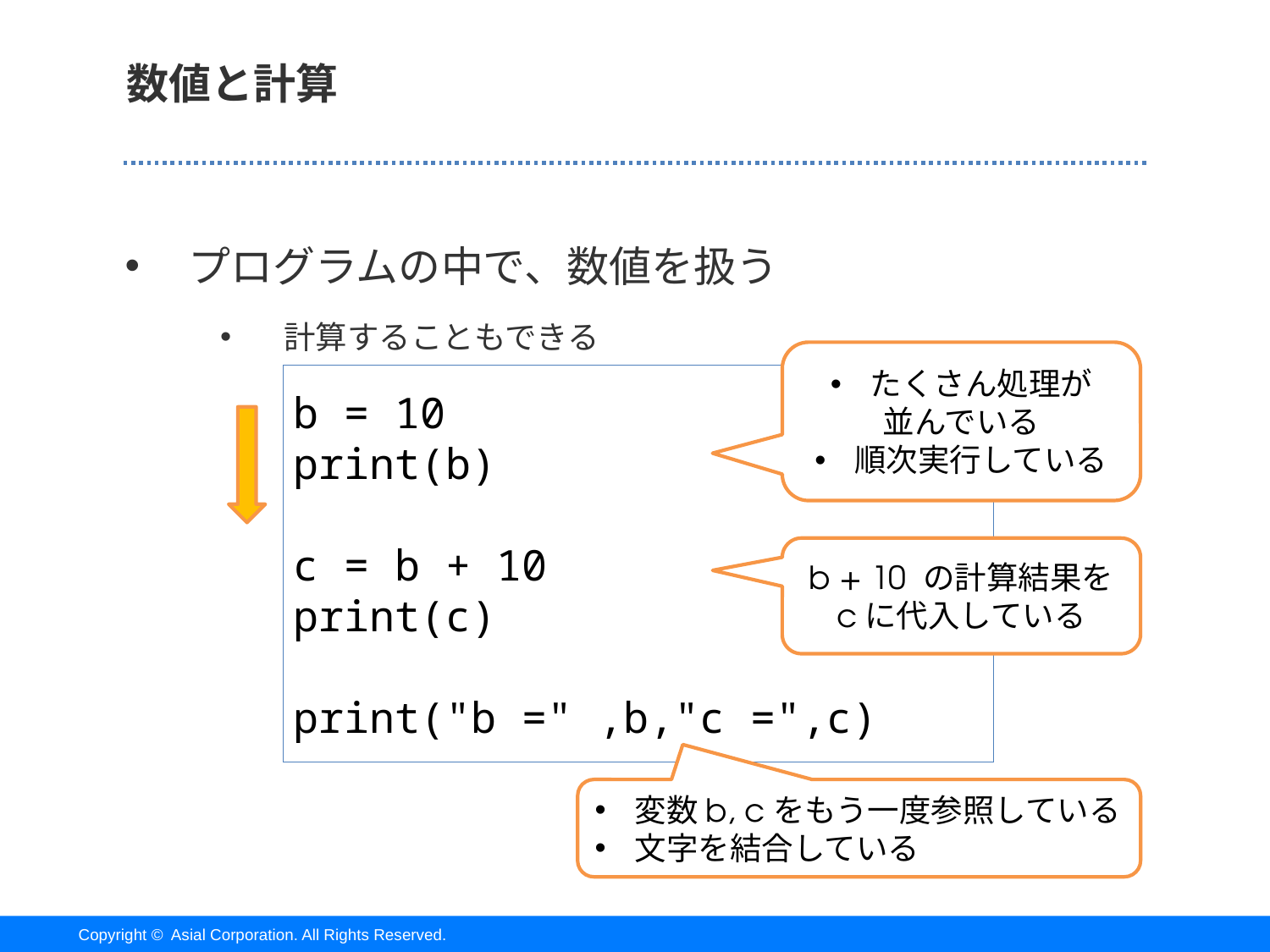

# 数値と計算
プログラムの中で、数値を扱う
計算することもできる
たくさん処理が
並んでいる
順次実行している
b = 10
print(b)

c = b + 10
print(c)

print("b =" ,b,"c =",c)

b + 10 の計算結果を
cに代入している
変数b, cをもう一度参照している
文字を結合している